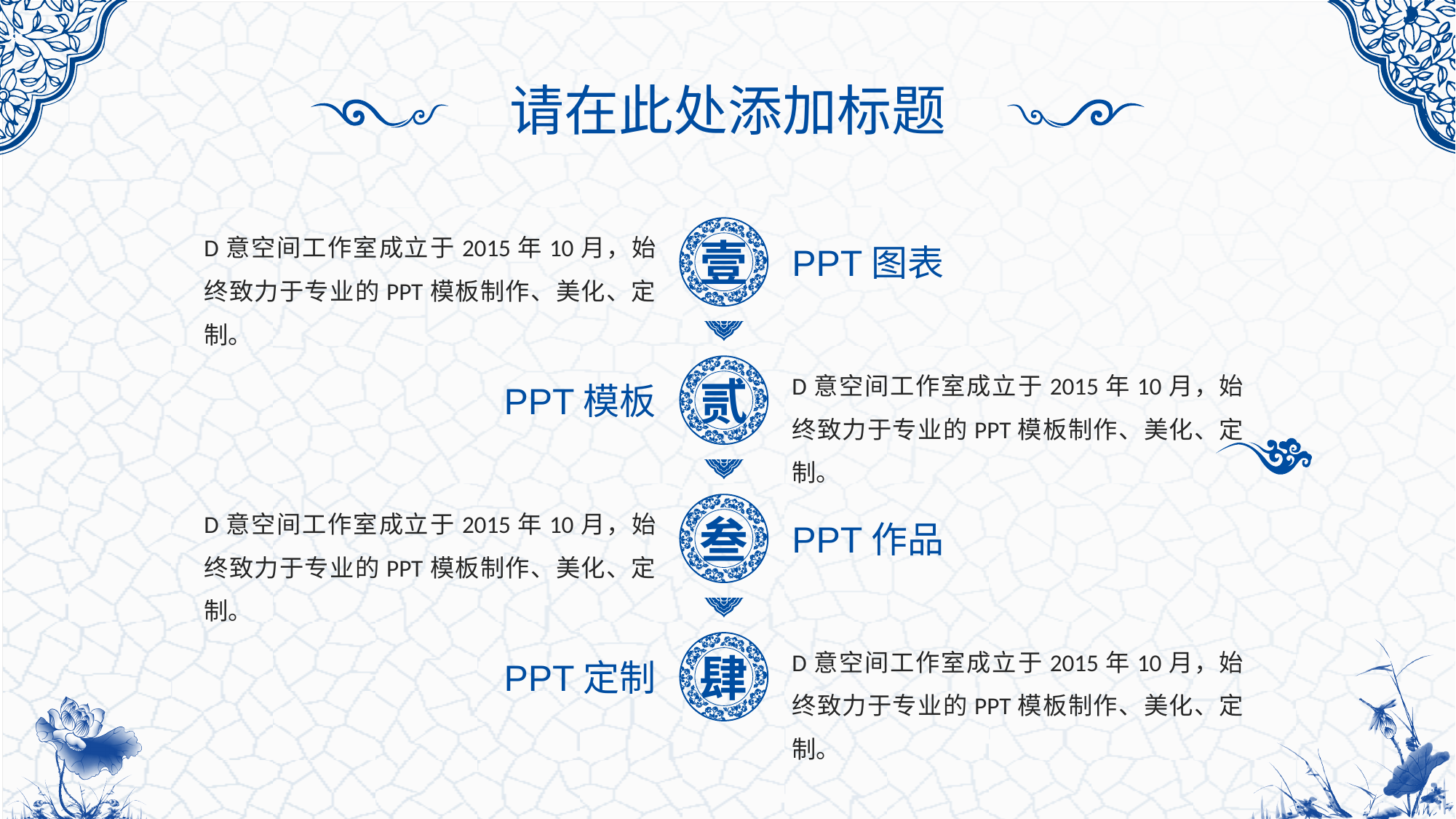

请在此处添加标题
D意空间工作室成立于2015年10月，始终致力于专业的PPT模板制作、美化、定制。
壹
PPT图表

D意空间工作室成立于2015年10月，始终致力于专业的PPT模板制作、美化、定制。
贰
PPT模板

D意空间工作室成立于2015年10月，始终致力于专业的PPT模板制作、美化、定制。
叁
PPT作品

D意空间工作室成立于2015年10月，始终致力于专业的PPT模板制作、美化、定制。
肆
PPT定制